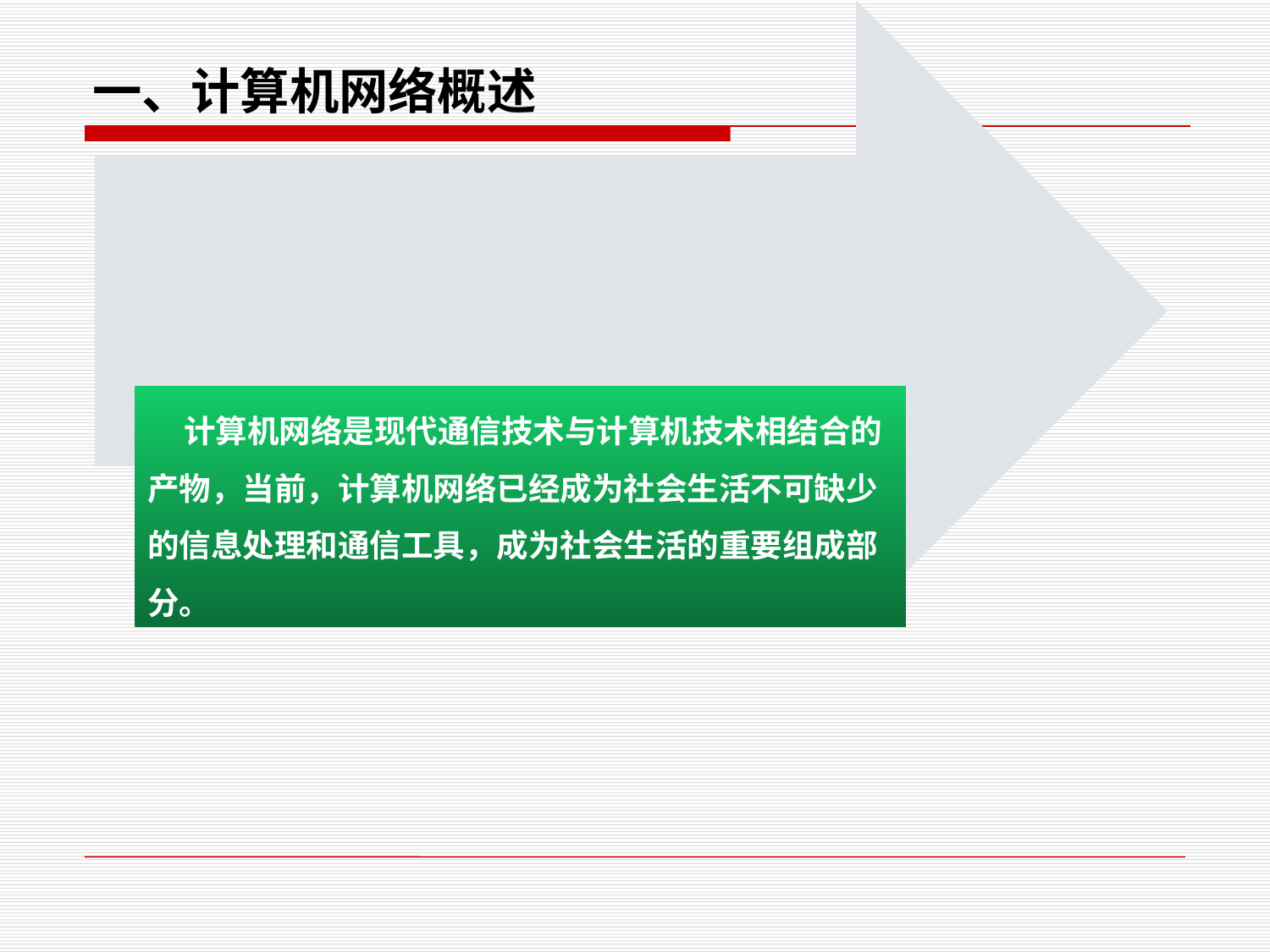

一、计算机网络概述

    计算机网络是现代通信技术与计算机技术相结合的产物，当前，计算机网络已经成为社会生活不可缺少的信息处理和通信工具，成为社会生活的重要组成部分。
4